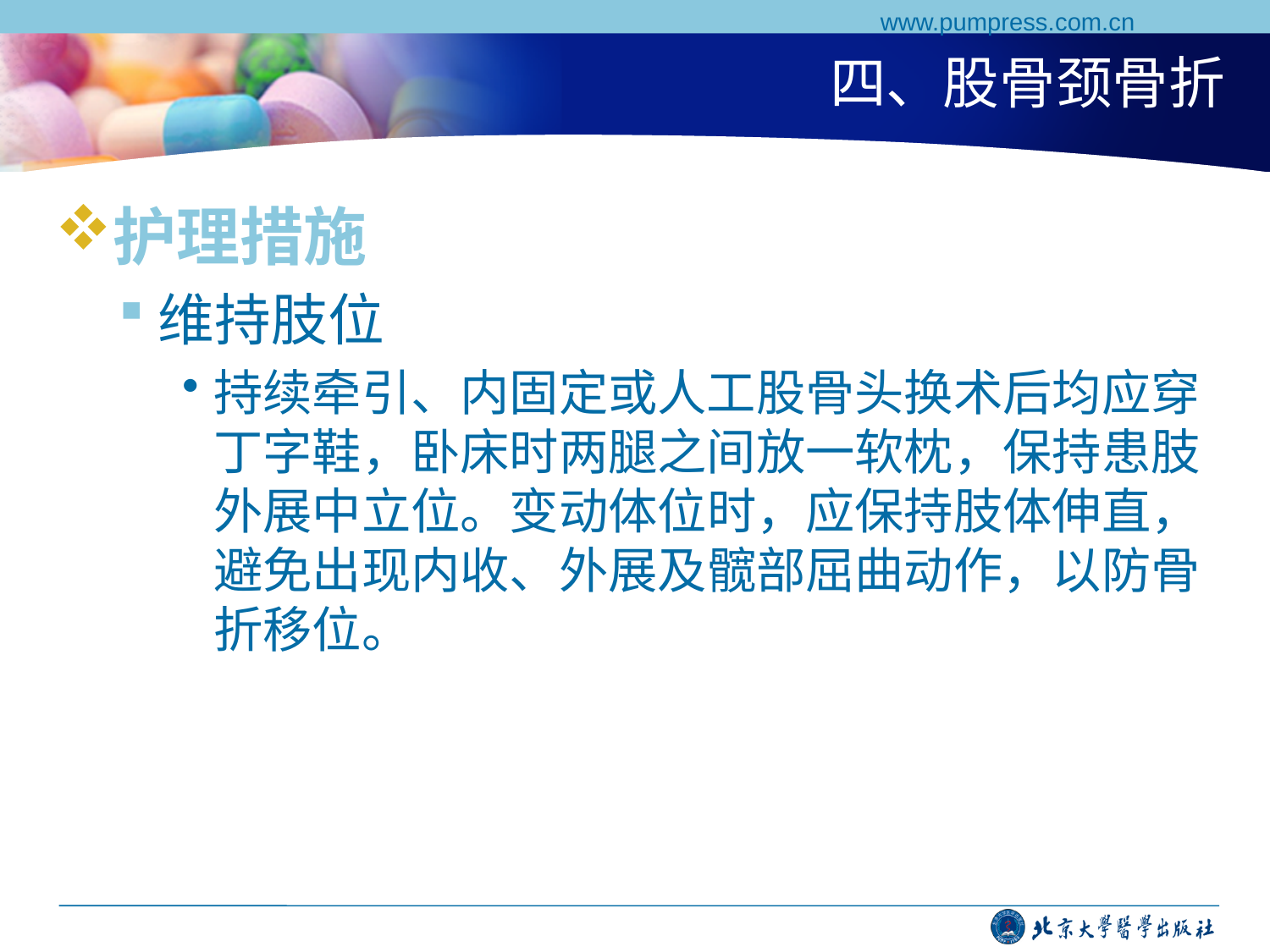

www.pumpress.com.cn
# 四、股骨颈骨折
护理措施
维持肢位
持续牵引、内固定或人工股骨头换术后均应穿丁字鞋，卧床时两腿之间放一软枕，保持患肢外展中立位。变动体位时，应保持肢体伸直，避免出现内收、外展及髋部屈曲动作，以防骨折移位。